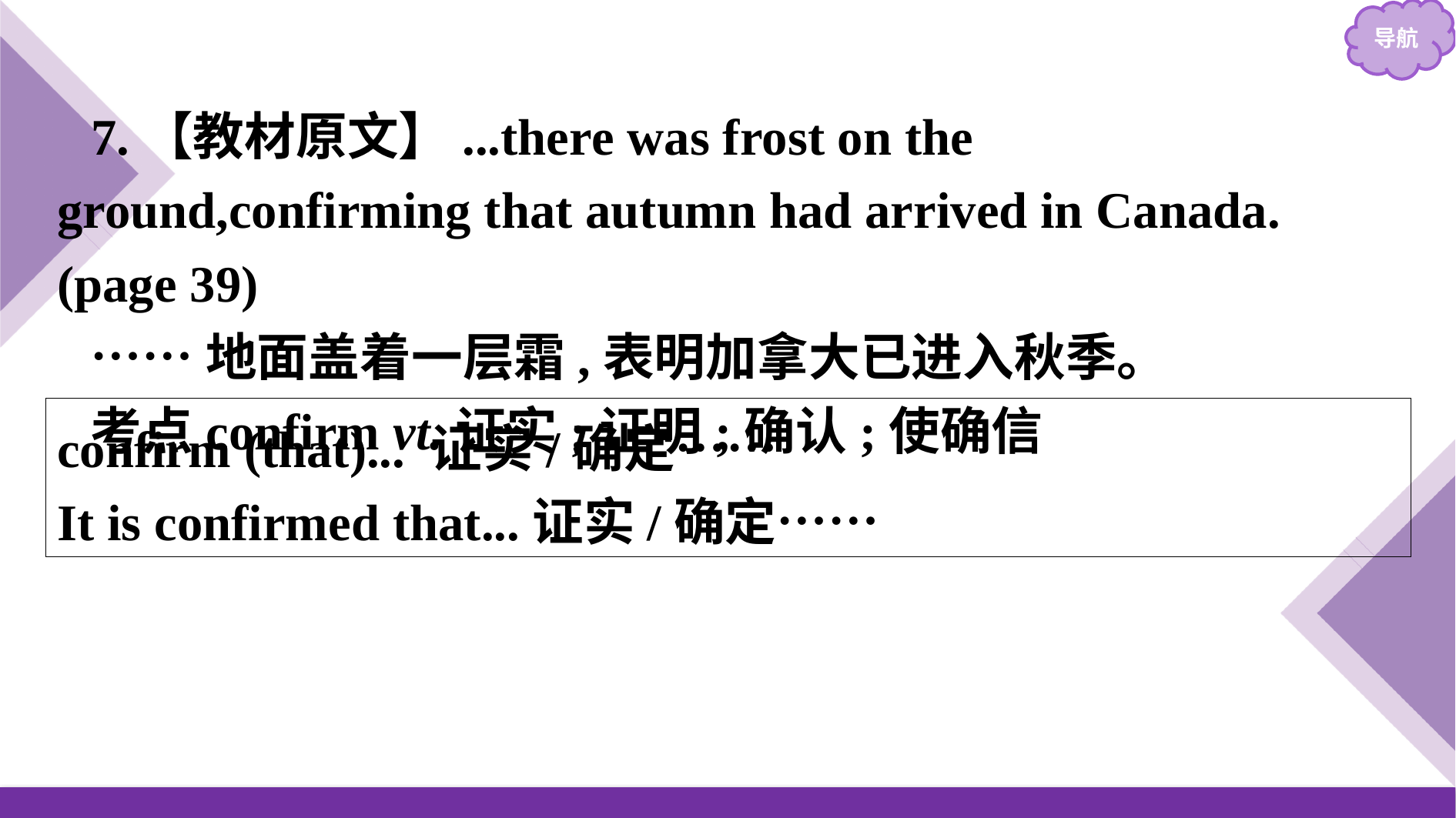

7.【教材原文】...there was frost on the ground,confirming that autumn had arrived in Canada.(page 39)
……地面盖着一层霜,表明加拿大已进入秋季。
考点confirm vt.证实;证明;确认;使确信
confirm (that)... 证实/确定……
It is confirmed that...证实/确定……